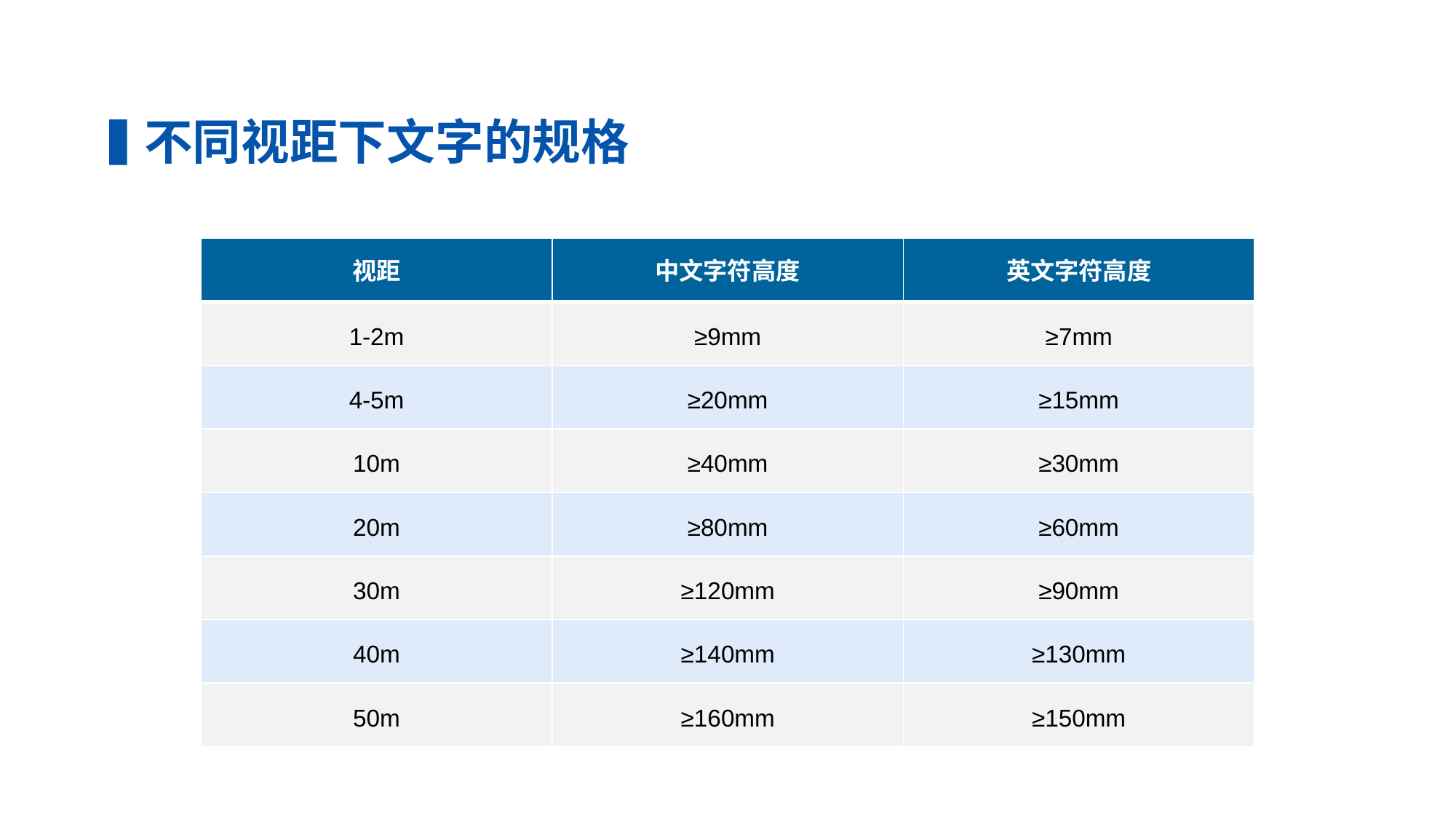

不同视距下文字的规格

| 视距 | 中文字符高度 | 英文字符高度 |
| --- | --- | --- |
| 1-2m | ≥9mm | ≥7mm |
| 4-5m | ≥20mm | ≥15mm |
| 10m | ≥40mm | ≥30mm |
| 20m | ≥80mm | ≥60mm |
| 30m | ≥120mm | ≥90mm |
| 40m | ≥140mm | ≥130mm |
| 50m | ≥160mm | ≥150mm |
57